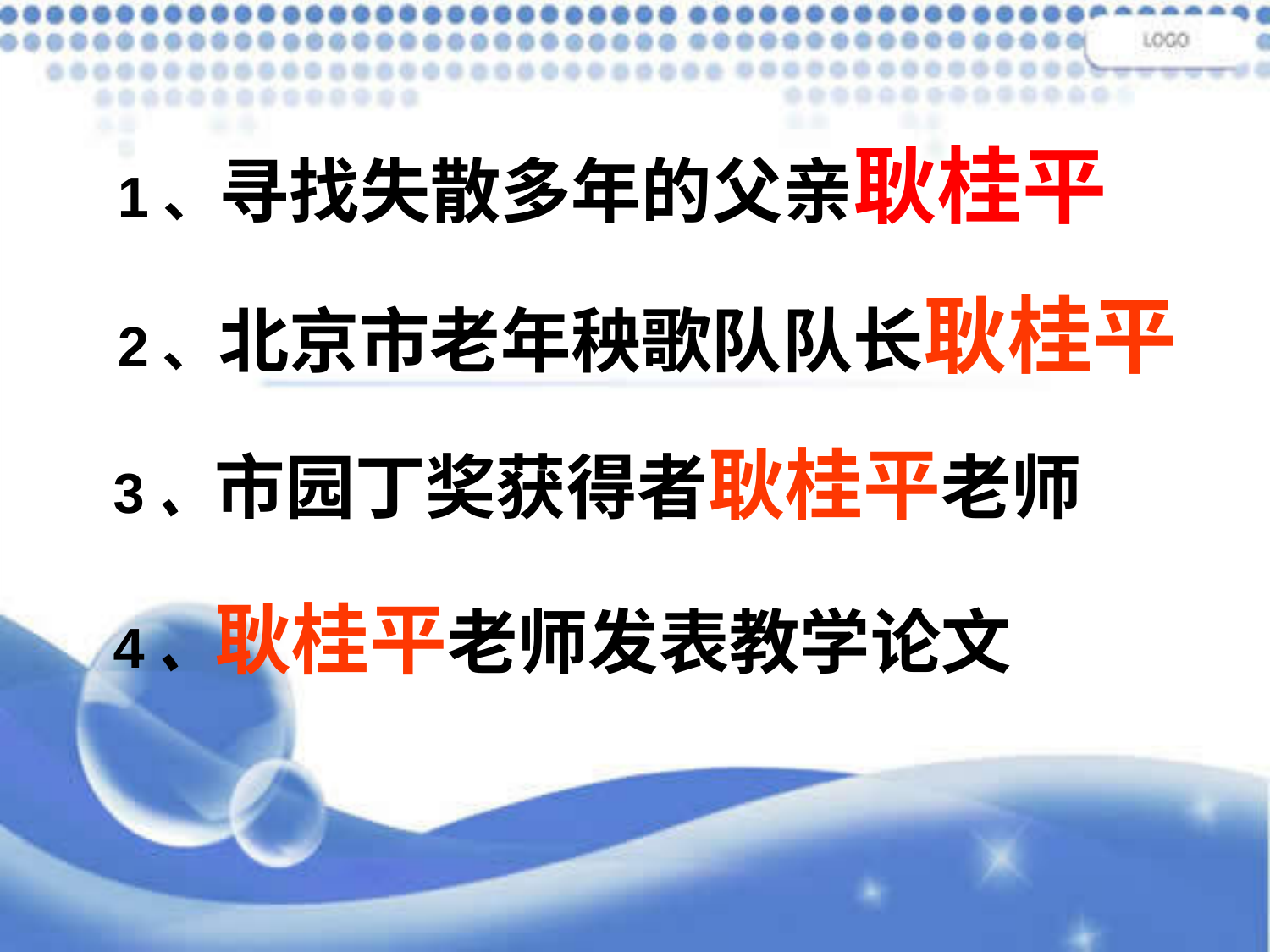

1、寻找失散多年的父亲耿桂平

2、北京市老年秧歌队队长耿桂平
 3、市园丁奖获得者耿桂平老师

 4、耿桂平老师发表教学论文